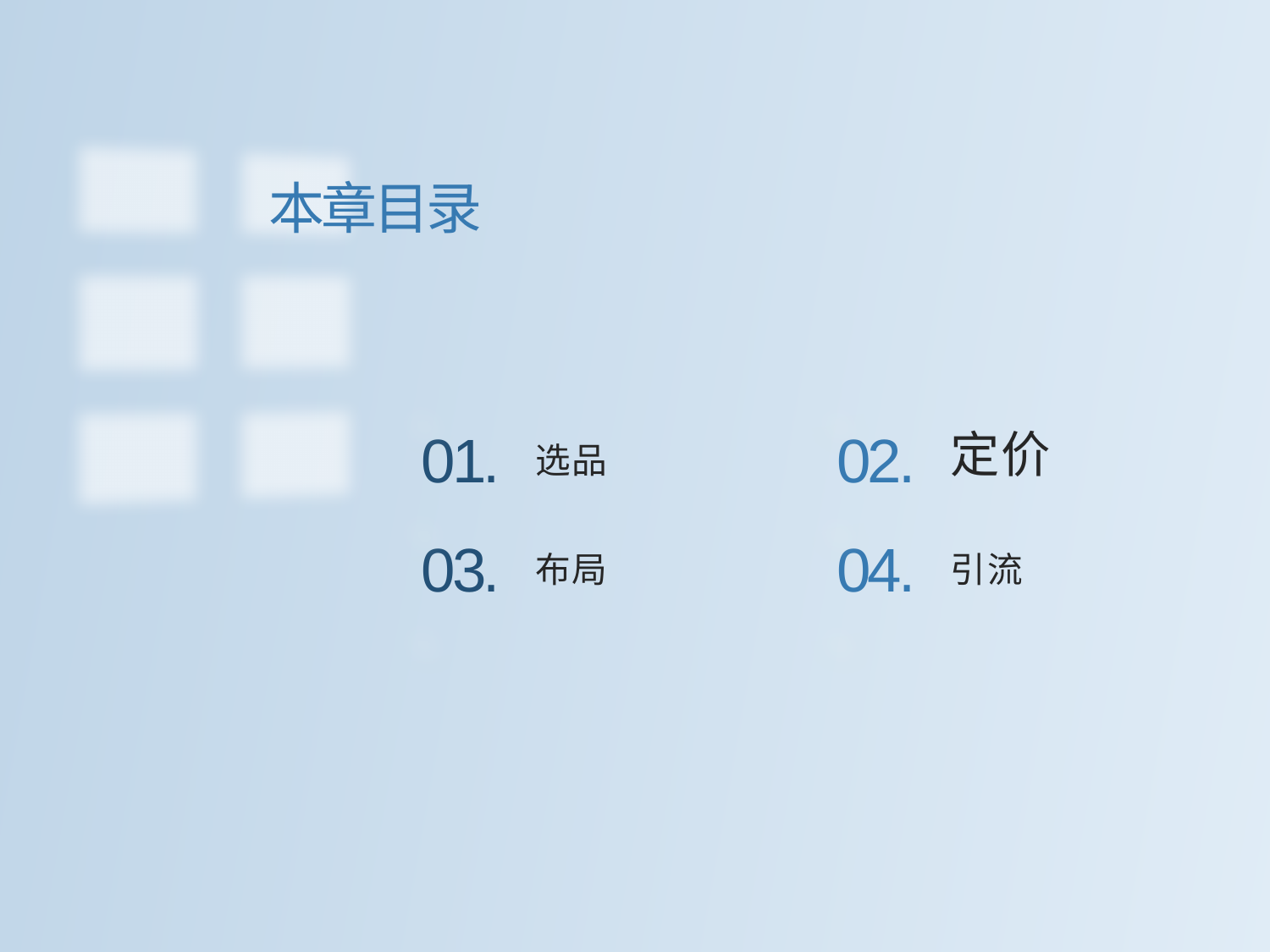

本章目录

定价
01.
02.
选品

03.
04.
布局
引流